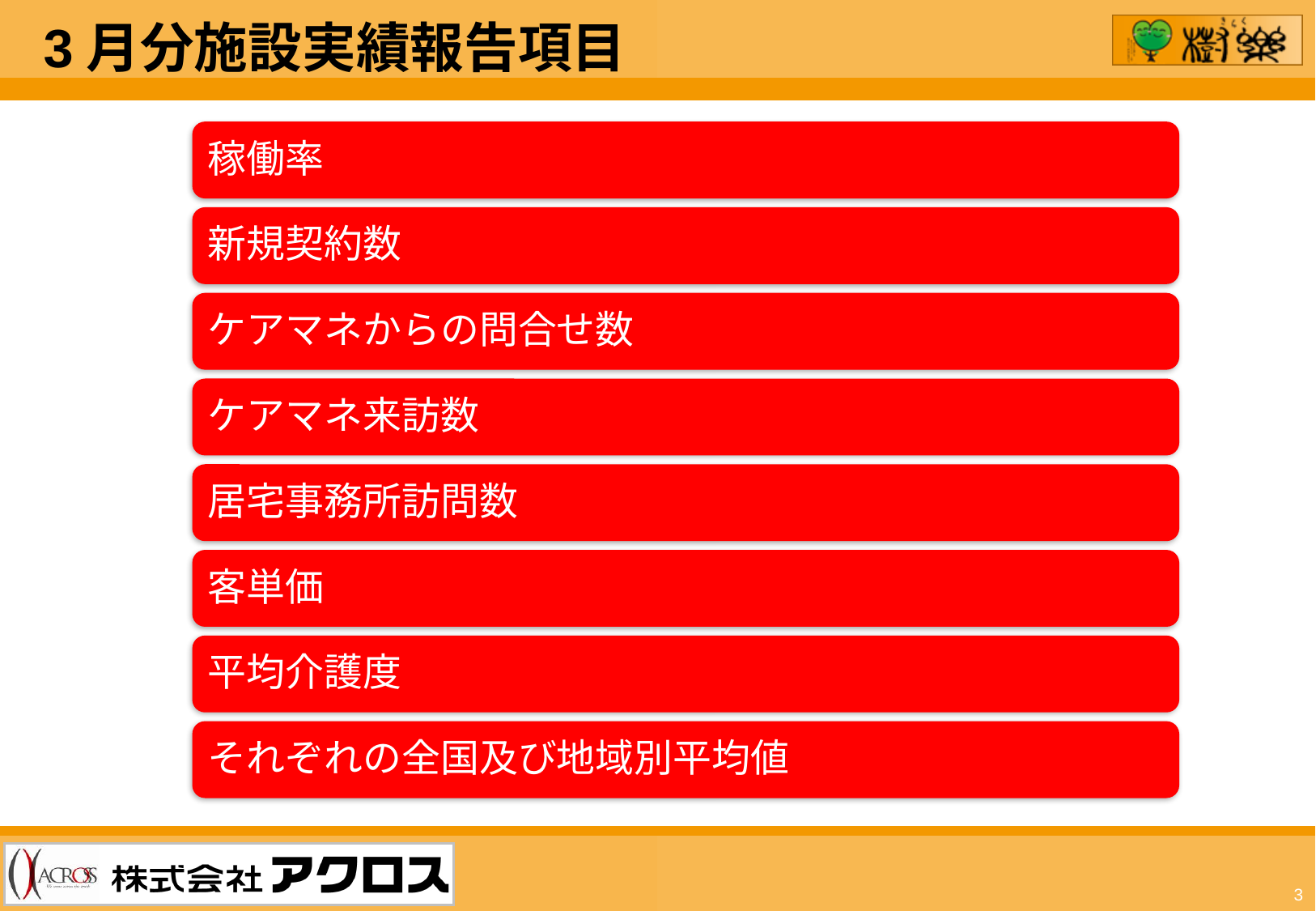

3月分施設実績報告項目
稼働率
新規契約数
ケアマネからの問合せ数
ケアマネ来訪数
居宅事務所訪問数
客単価
平均介護度
それぞれの全国及び地域別平均値
3